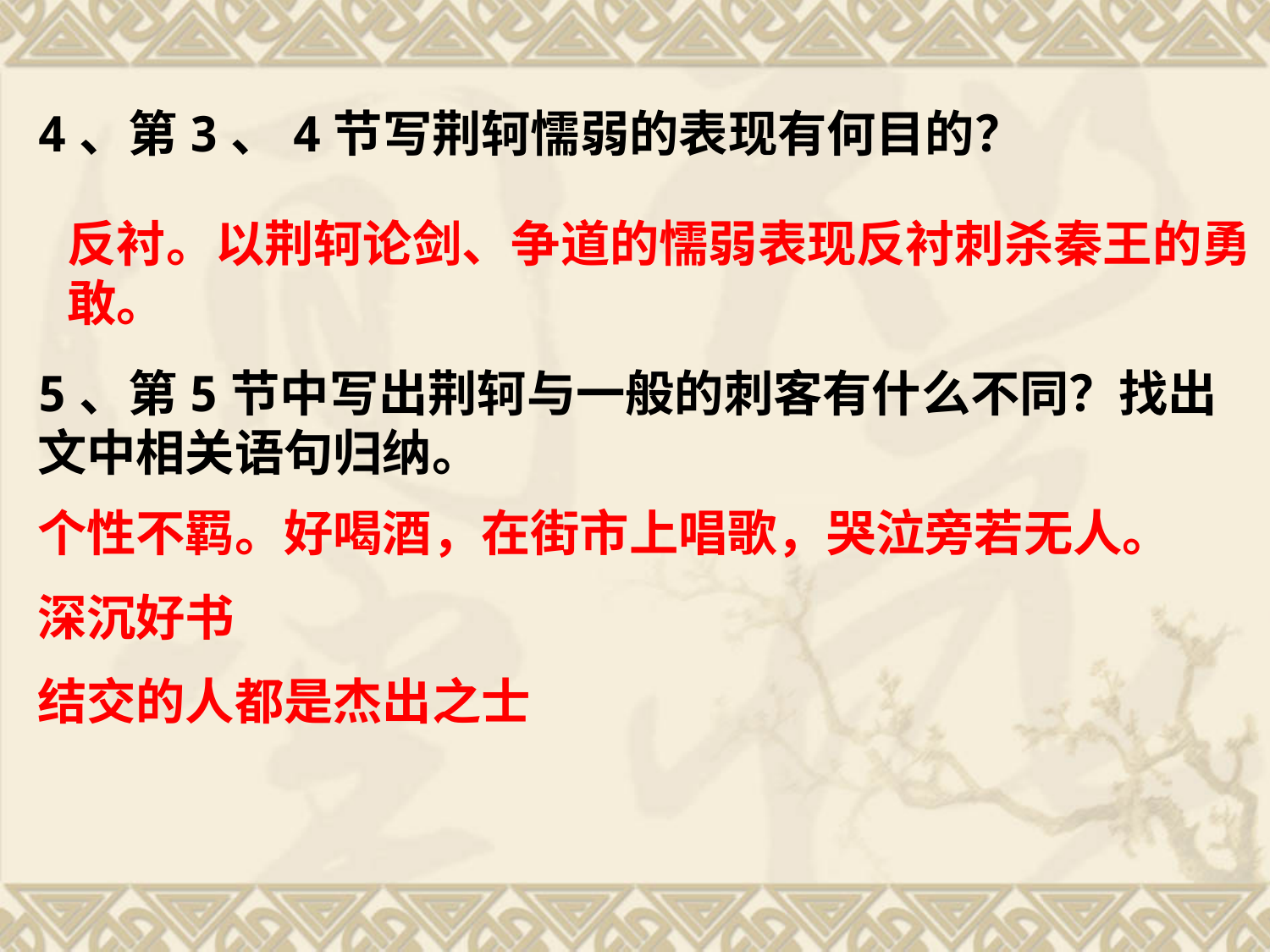

4、第3、4节写荆轲懦弱的表现有何目的？

反衬。以荆轲论剑、争道的懦弱表现反衬刺杀秦王的勇敢。
5、第5节中写出荆轲与一般的刺客有什么不同？找出文中相关语句归纳。
个性不羁。好喝酒，在街市上唱歌，哭泣旁若无人。
深沉好书
结交的人都是杰出之士